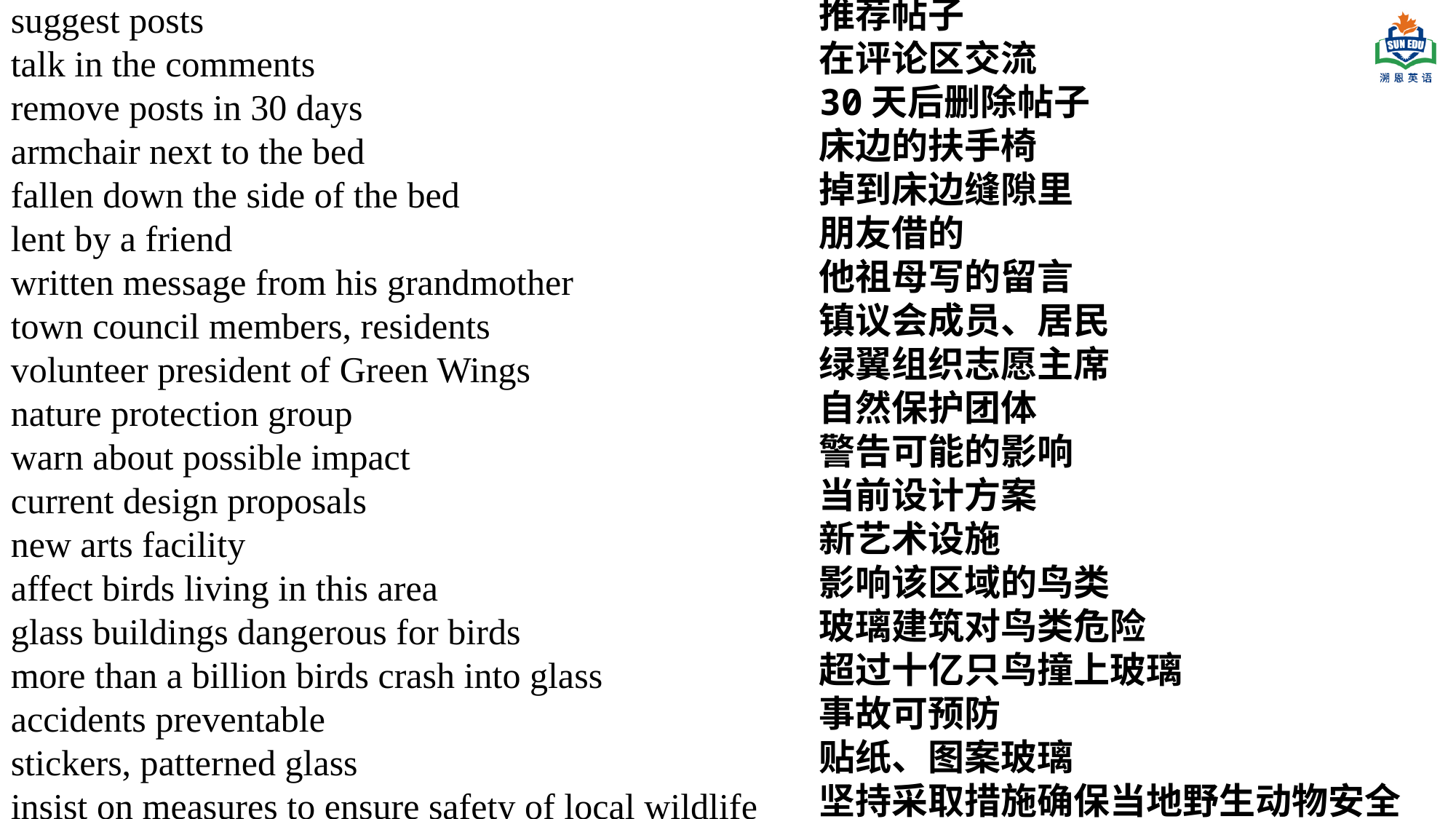

推荐帖子
在评论区交流
30天后删除帖子
床边的扶手椅
掉到床边缝隙里
朋友借的
他祖母写的留言
镇议会成员、居民
绿翼组织志愿主席
自然保护团体
警告可能的影响
当前设计方案
新艺术设施
影响该区域的鸟类
玻璃建筑对鸟类危险
超过十亿只鸟撞上玻璃
事故可预防
贴纸、图案玻璃
坚持采取措施确保当地野生动物安全

suggest posts
talk in the comments
remove posts in 30 days
armchair next to the bed
fallen down the side of the bed
lent by a friend
written message from his grandmother
town council members, residents
volunteer president of Green Wings
nature protection group
warn about possible impact
current design proposals
new arts facility
affect birds living in this area
glass buildings dangerous for birds
more than a billion birds crash into glass
accidents preventable
stickers, patterned glass
insist on measures to ensure safety of local wildlife